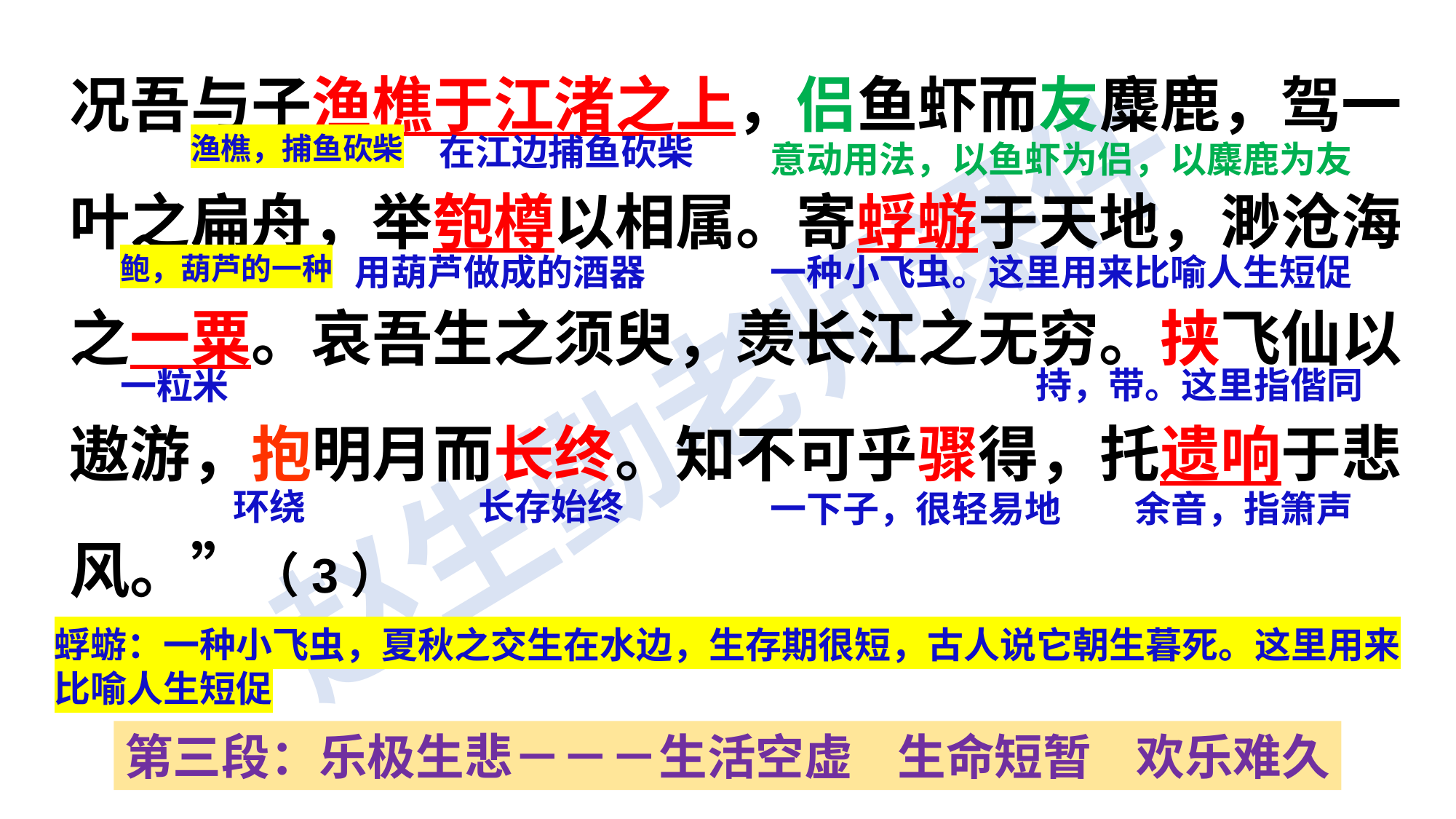

况吾与子渔樵于江渚之上，侣鱼虾而友麋鹿，驾一叶之扁舟，举匏樽以相属。寄蜉蝣于天地，渺沧海之一粟。哀吾生之须臾，羡长江之无穷。挟飞仙以遨游，抱明月而长终。知不可乎骤得，托遗响于悲风。”（3）
在江边捕鱼砍柴
意动用法，以鱼虾为侣，以麋鹿为友
渔樵，捕鱼砍柴
用葫芦做成的酒器
一种小飞虫。这里用来比喻人生短促
鲍，葫芦的一种
持，带。这里指偕同
一粒米
环绕
长存始终
一下子，很轻易地
余音，指箫声
蜉蝣：一种小飞虫，夏秋之交生在水边，生存期很短，古人说它朝生暮死。这里用来比喻人生短促
第三段：乐极生悲－－－生活空虚    生命短暂    欢乐难久